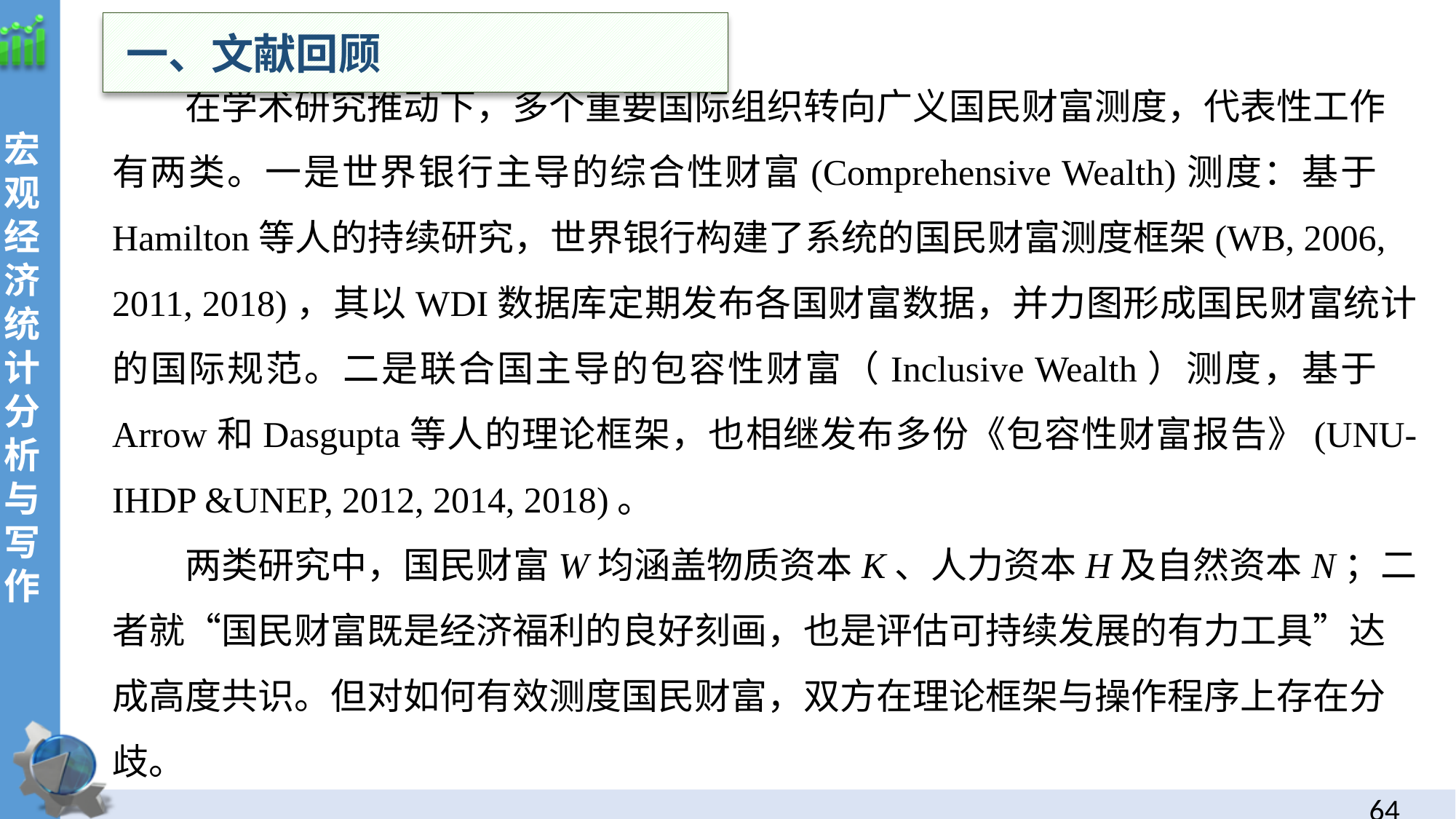

一、文献回顾

在学术研究推动下，多个重要国际组织转向广义国民财富测度，代表性工作有两类。一是世界银行主导的综合性财富(Comprehensive Wealth)测度：基于Hamilton等人的持续研究，世界银行构建了系统的国民财富测度框架(WB, 2006, 2011, 2018)，其以WDI数据库定期发布各国财富数据，并力图形成国民财富统计的国际规范。二是联合国主导的包容性财富（Inclusive Wealth）测度，基于Arrow和Dasgupta等人的理论框架，也相继发布多份《包容性财富报告》(UNU-IHDP &UNEP, 2012, 2014, 2018)。
两类研究中，国民财富W均涵盖物质资本K、人力资本H及自然资本N；二者就“国民财富既是经济福利的良好刻画，也是评估可持续发展的有力工具”达成高度共识。但对如何有效测度国民财富，双方在理论框架与操作程序上存在分歧。

64